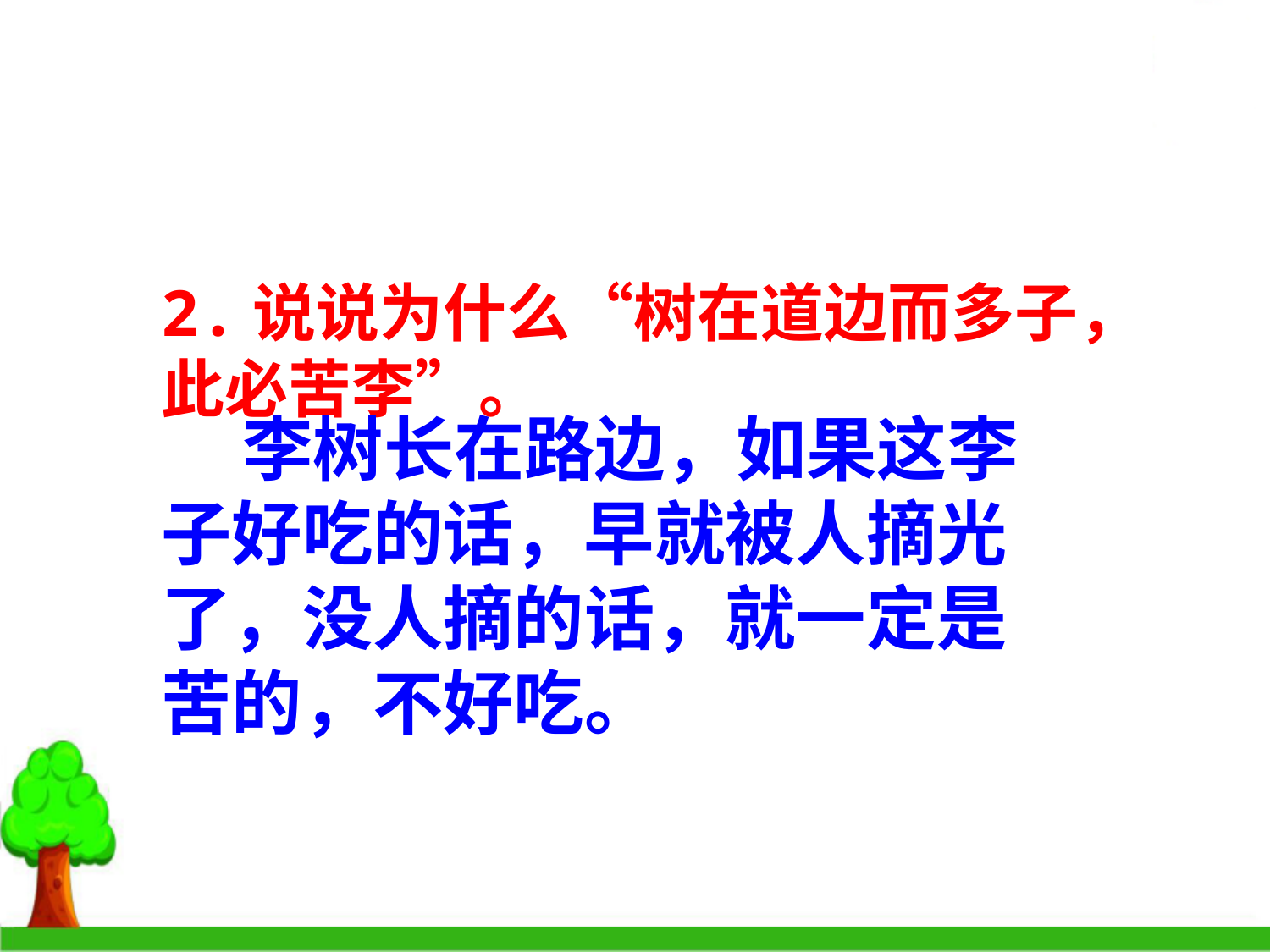

2.说说为什么“树在道边而多子，此必苦李”。
    李树长在路边，如果这李子好吃的话，早就被人摘光了，没人摘的话，就一定是苦的，不好吃。